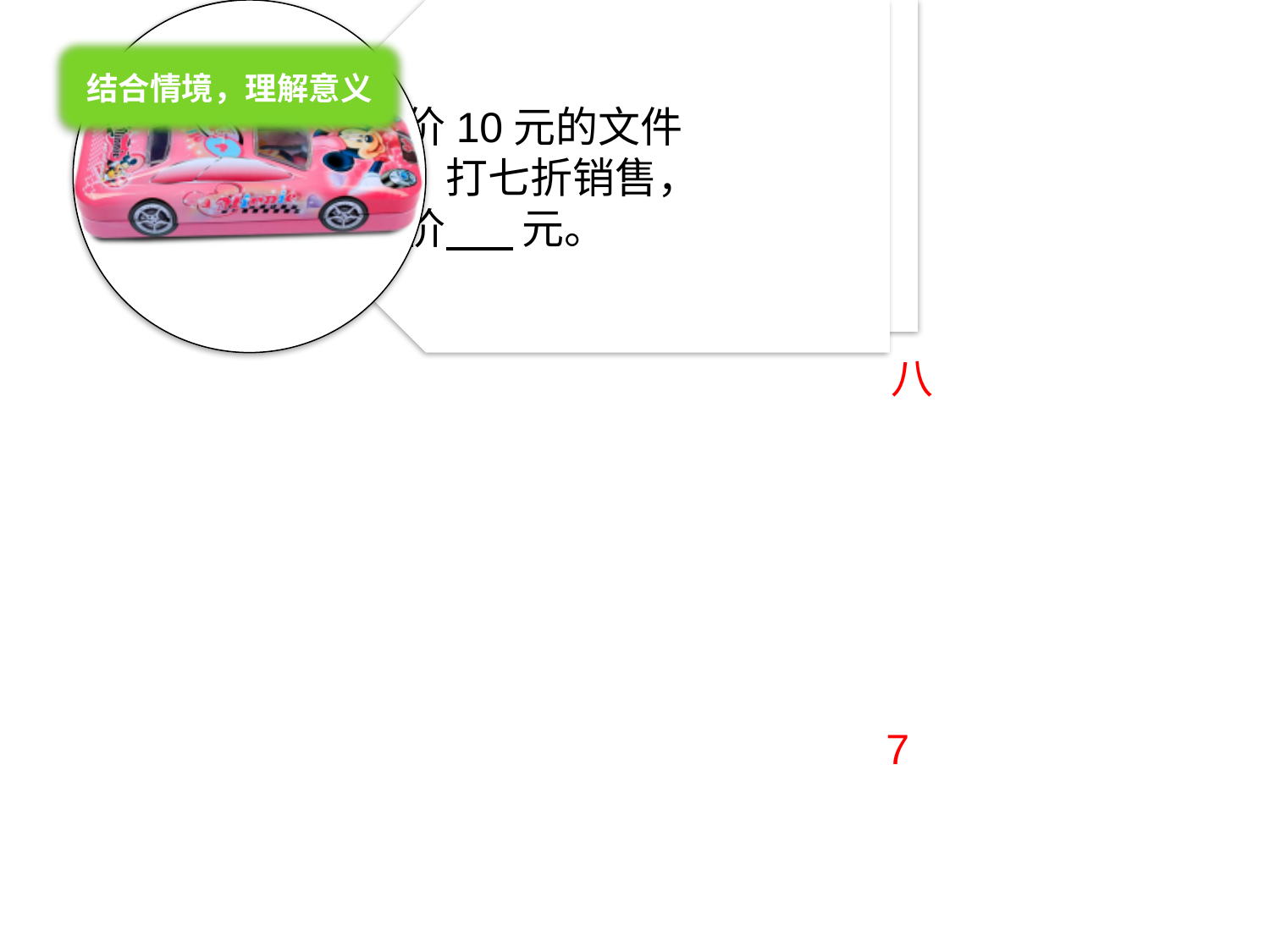

结合情境，理解意义
一件大衣，原件1000元，现价800元，是打     折。
八
原价10元的文件盒，打七折销售，现价        元。
7